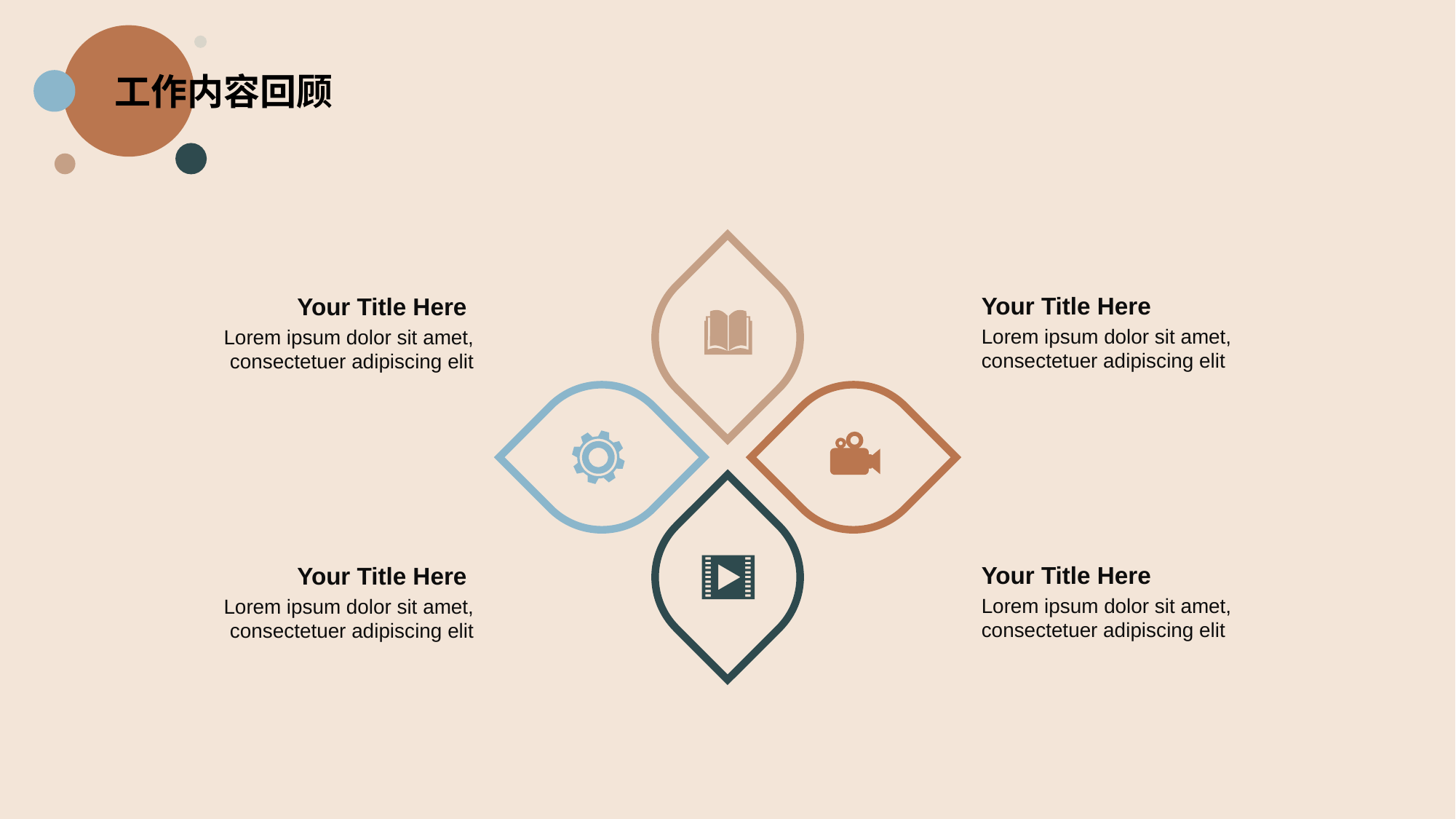

工作内容回顾

Your Title Here
Lorem ipsum dolor sit amet, consectetuer adipiscing elit
Your Title Here
Lorem ipsum dolor sit amet, consectetuer adipiscing elit

Your Title Here
Lorem ipsum dolor sit amet, consectetuer adipiscing elit
Your Title Here
Lorem ipsum dolor sit amet, consectetuer adipiscing elit